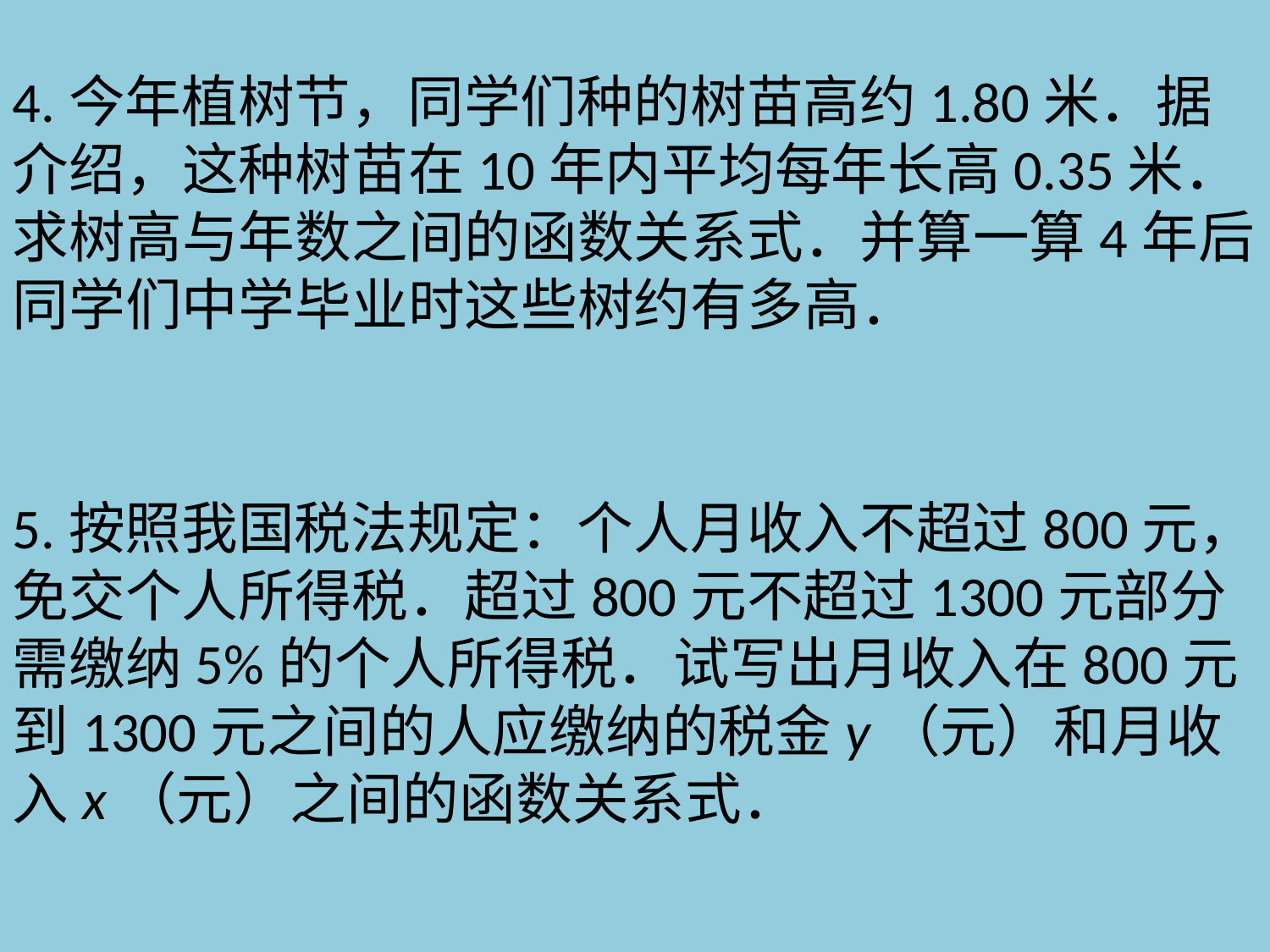

4.今年植树节，同学们种的树苗高约1.80米．据介绍，这种树苗在10年内平均每年长高0.35米．求树高与年数之间的函数关系式．并算一算4年后同学们中学毕业时这些树约有多高．
5.按照我国税法规定：个人月收入不超过800元，免交个人所得税．超过800元不超过1300元部分需缴纳5%的个人所得税．试写出月收入在800元到1300元之间的人应缴纳的税金y（元）和月收入x（元）之间的函数关系式．